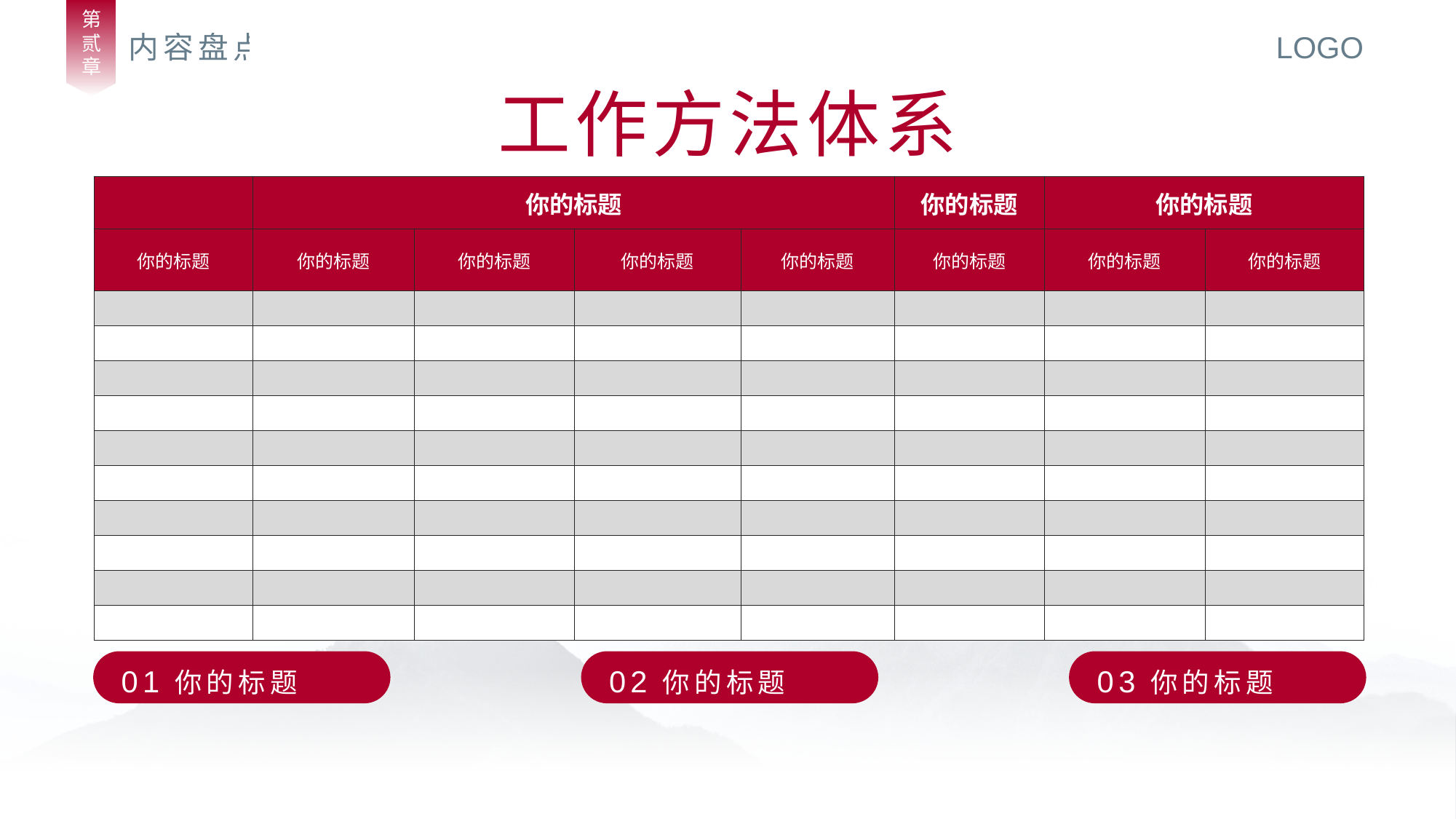

第
贰
章
内容盘点
LOGO
工作方法体系
|  | 你的标题 |  |  |  | 你的标题 | 你的标题 |  |
| --- | --- | --- | --- | --- | --- | --- | --- |
| 你的标题 | 你的标题 | 你的标题 | 你的标题 | 你的标题 | 你的标题 | 你的标题 | 你的标题 |
|  |  |  |  |  |  |  |  |
|  |  |  |  |  |  |  |  |
|  |  |  |  |  |  |  |  |
|  |  |  |  |  |  |  |  |
|  |  |  |  |  |  |  |  |
|  |  |  |  |  |  |  |  |
|  |  |  |  |  |  |  |  |
|  |  |  |  |  |  |  |  |
|  |  |  |  |  |  |  |  |
|  |  |  |  |  |  |  |  |
01

你的标题
02

你的标题
03

你的标题